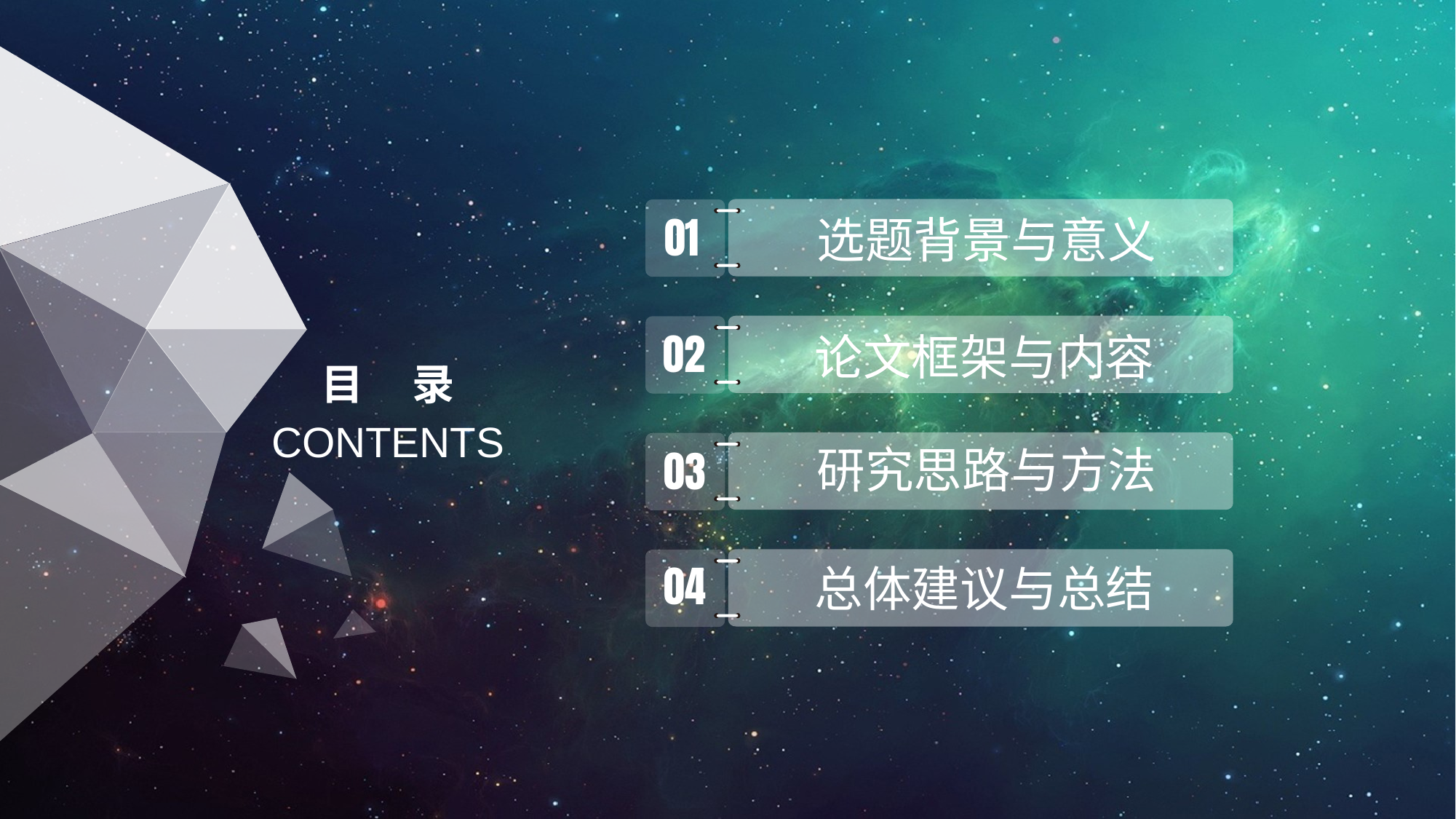

01
选题背景与意义

02
论文框架与内容
目     录
CONTENTS

03
研究思路与方法

04
总体建议与总结